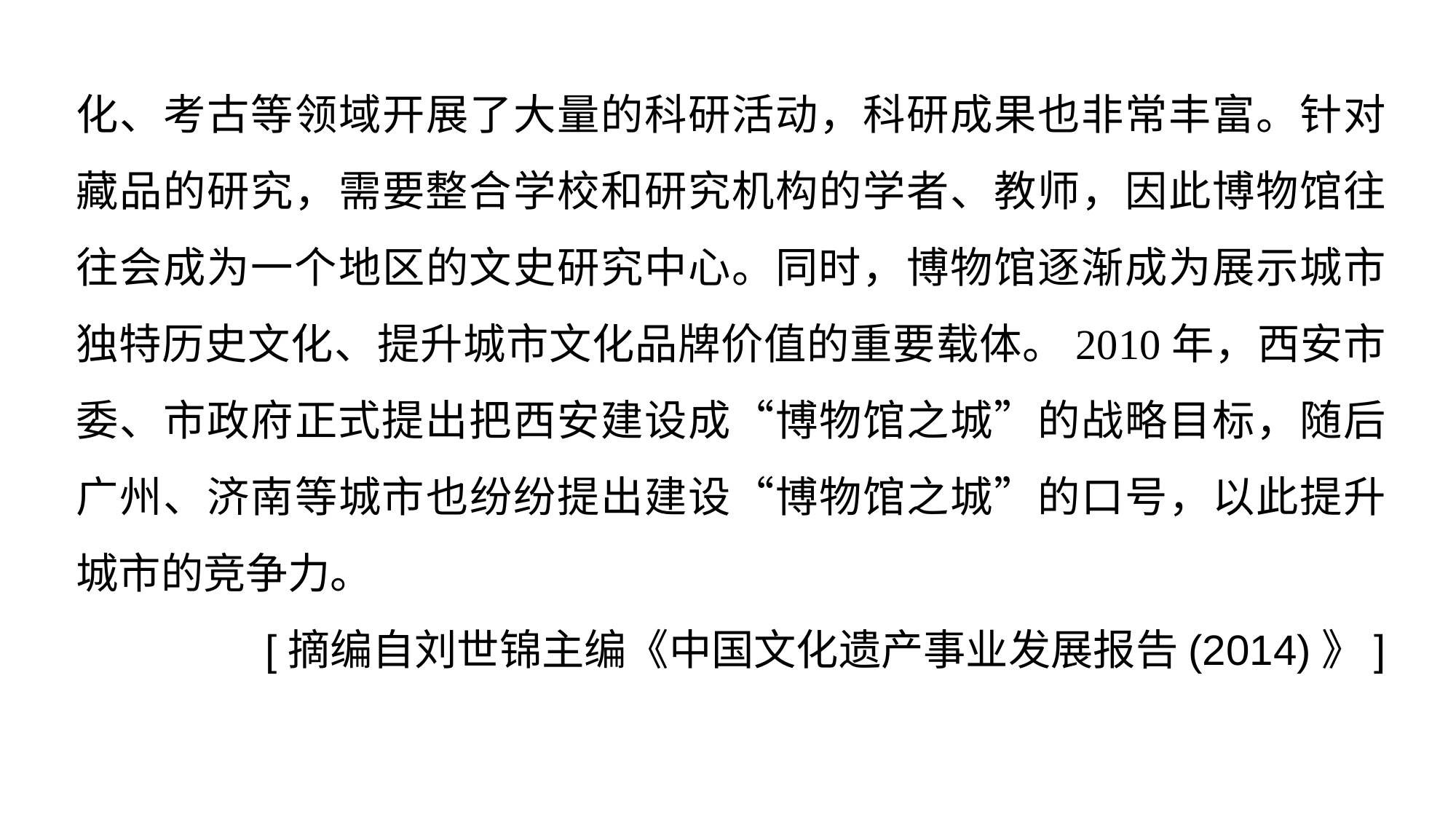

化、考古等领域开展了大量的科研活动，科研成果也非常丰富。针对藏品的研究，需要整合学校和研究机构的学者、教师，因此博物馆往往会成为一个地区的文史研究中心。同时，博物馆逐渐成为展示城市独特历史文化、提升城市文化品牌价值的重要载体。2010年，西安市委、市政府正式提出把西安建设成“博物馆之城”的战略目标，随后广州、济南等城市也纷纷提出建设“博物馆之城”的口号，以此提升城市的竞争力。
[摘编自刘世锦主编《中国文化遗产事业发展报告(2014)》]